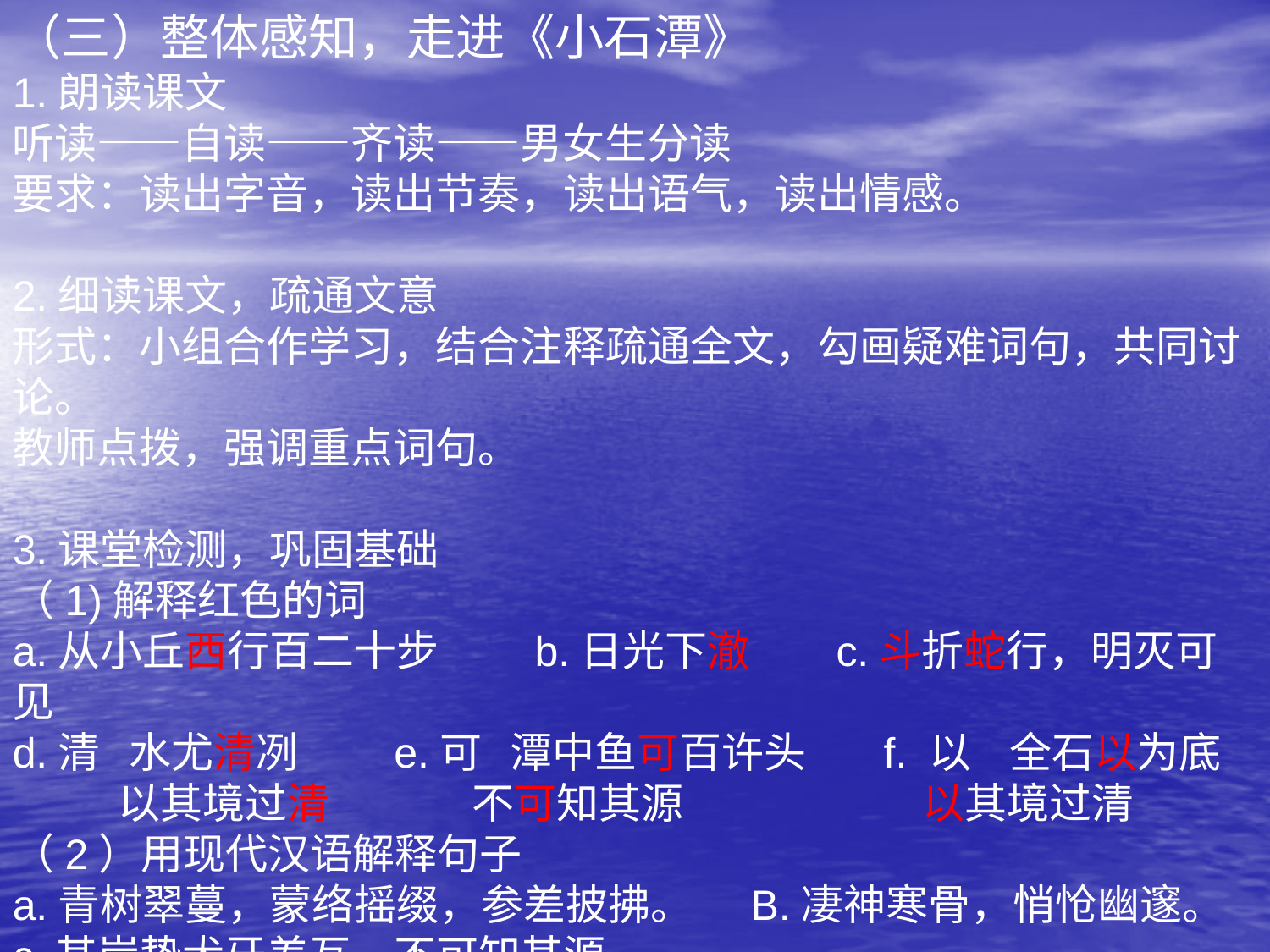

（三）整体感知，走进《小石潭》
1.朗读课文
听读——自读——齐读——男女生分读
要求：读出字音，读出节奏，读出语气，读出情感。

2.细读课文，疏通文意
形式：小组合作学习，结合注释疏通全文，勾画疑难词句，共同讨论。
教师点拨，强调重点词句。

3.课堂检测，巩固基础
（1)解释红色的词
a.从小丘西行百二十步         b.日光下澈        c.斗折蛇行，明灭可见
d.清   水尤清冽         e.可   潭中鱼可百许头       f. 以    全石以为底
          以其境过清               不可知其源                         以其境过清
（2）用现代汉语解释句子
a.青树翠蔓，蒙络摇缀，参差披拂。     B.凄神寒骨，悄怆幽邃。
c.其岸势犬牙差互，不可知其源。